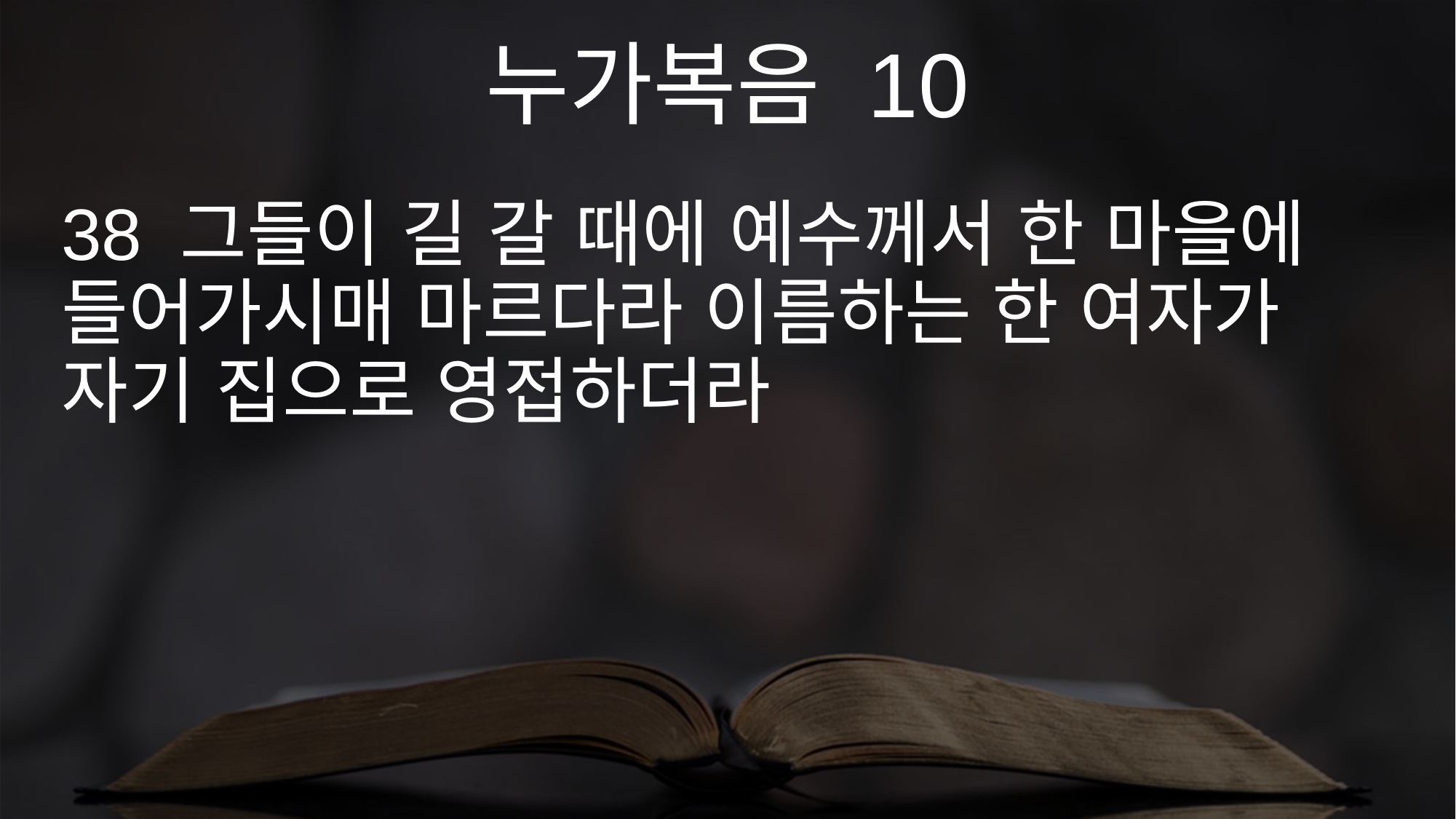

누가복음 10
38 그들이 길 갈 때에 예수께서 한 마을에 들어가시매 마르다라 이름하는 한 여자가 자기 집으로 영접하더라